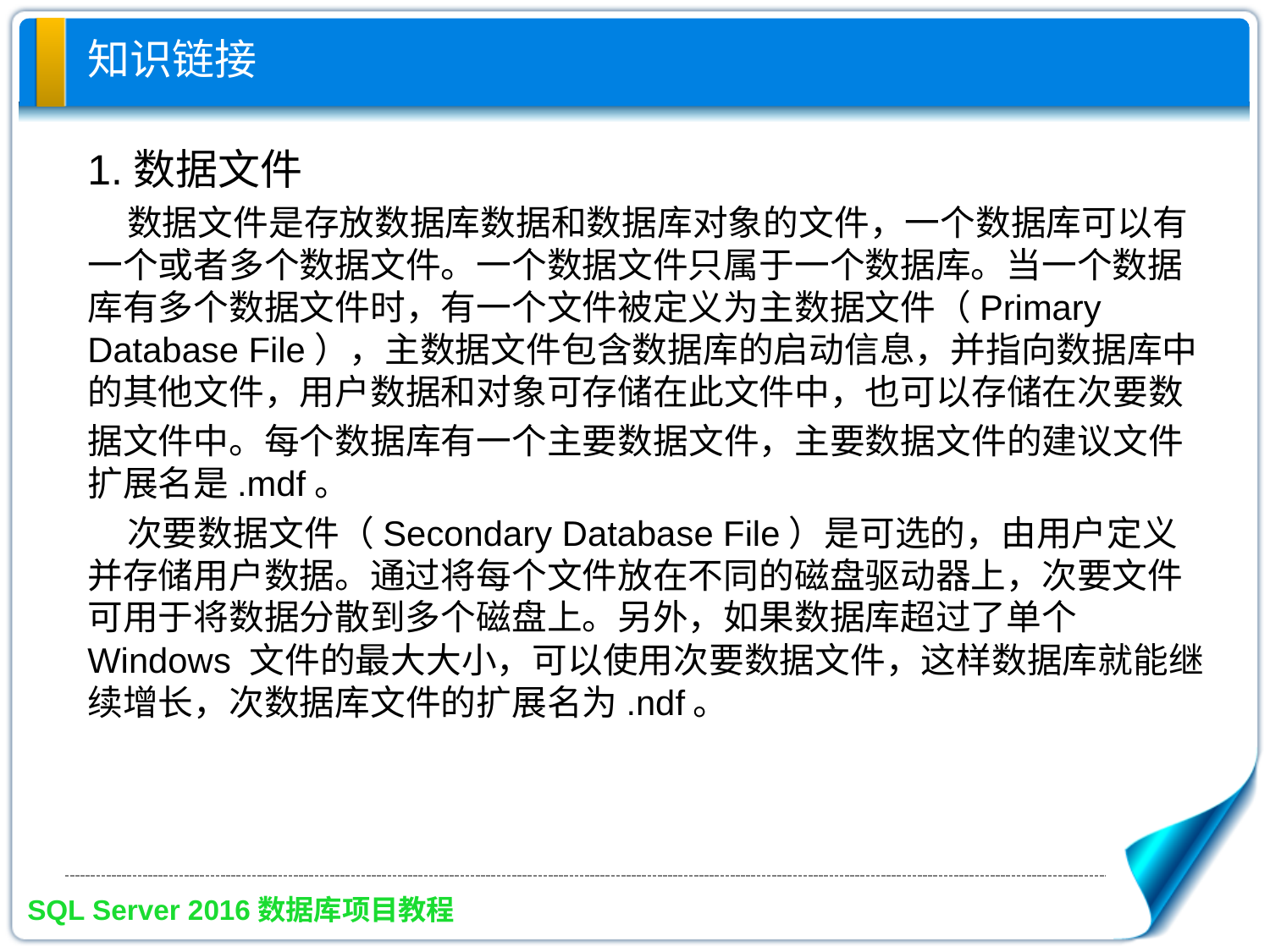

# 知识链接
1.数据文件
    数据文件是存放数据库数据和数据库对象的文件，一个数据库可以有一个或者多个数据文件。一个数据文件只属于一个数据库。当一个数据库有多个数据文件时，有一个文件被定义为主数据文件（Primary Database File），主数据文件包含数据库的启动信息，并指向数据库中的其他文件，用户数据和对象可存储在此文件中，也可以存储在次要数
据文件中。每个数据库有一个主要数据文件，主要数据文件的建议文件扩展名是.mdf。
    次要数据文件（Secondary Database File）是可选的，由用户定义并存储用户数据。通过将每个文件放在不同的磁盘驱动器上，次要文件可用于将数据分散到多个磁盘上。另外，如果数据库超过了单个 Windows 文件的最大大小，可以使用次要数据文件，这样数据库就能继续增长，次数据库文件的扩展名为.ndf。